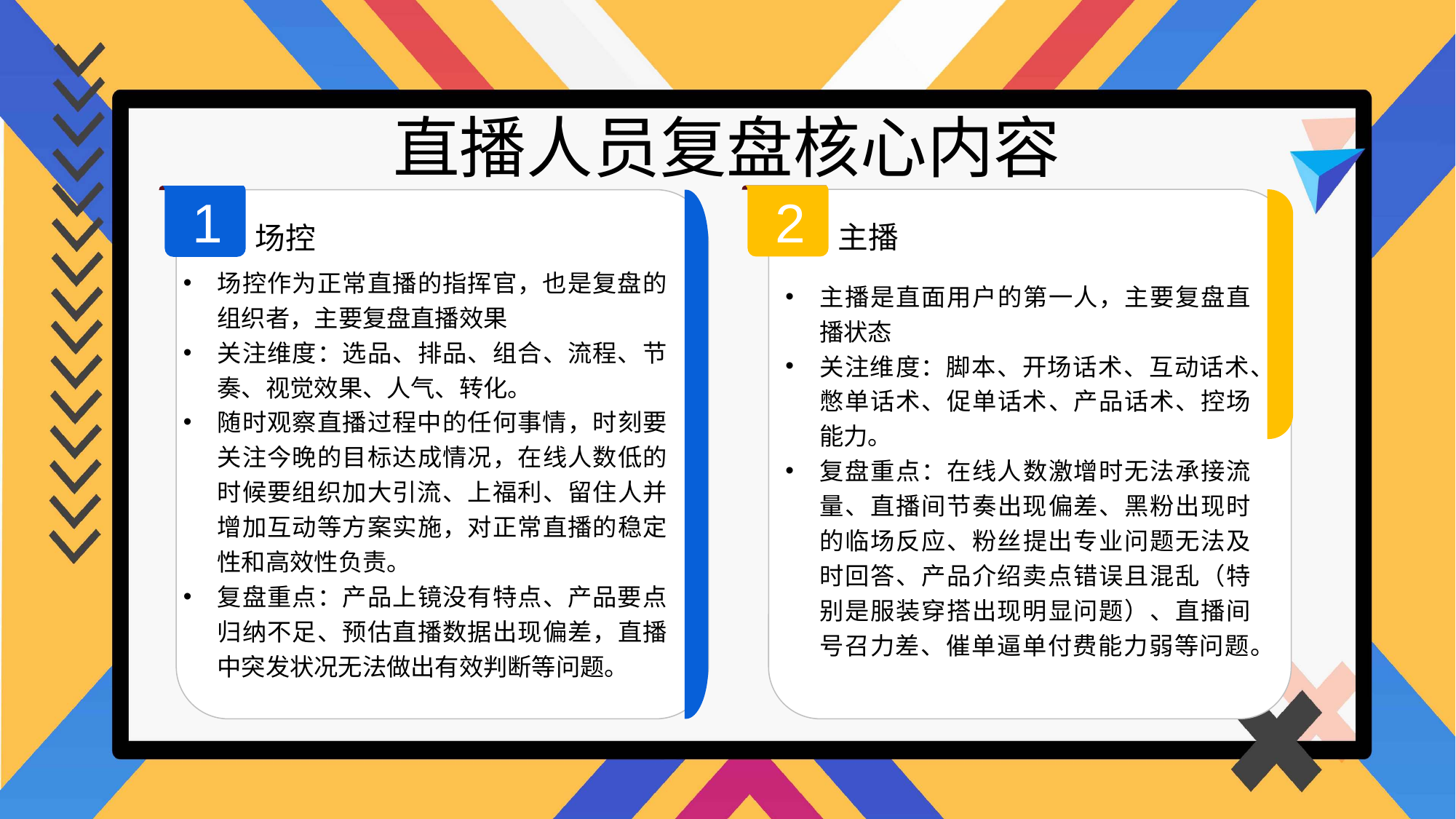

直播人员复盘核心内容
2
1

主播
场控
场控作为正常直播的指挥官，也是复盘的组织者，主要复盘直播效果
关注维度：选品、排品、组合、流程、节奏、视觉效果、人气、转化。
随时观察直播过程中的任何事情，时刻要关注今晚的目标达成情况，在线人数低的时候要组织加大引流、上福利、留住人并增加互动等方案实施，对正常直播的稳定性和高效性负责。
复盘重点：产品上镜没有特点、产品要点归纳不足、预估直播数据出现偏差，直播中突发状况无法做出有效判断等问题。
主播是直面用户的第一人，主要复盘直播状态
关注维度：脚本、开场话术、互动话术、憋单话术、促单话术、产品话术、控场能力。
复盘重点：在线人数激增时无法承接流量、直播间节奏出现偏差、黑粉出现时的临场反应、粉丝提出专业问题无法及时回答、产品介绍卖点错误且混乱（特别是服装穿搭出现明显问题）、直播间号召力差、催单逼单付费能力弱等问题。